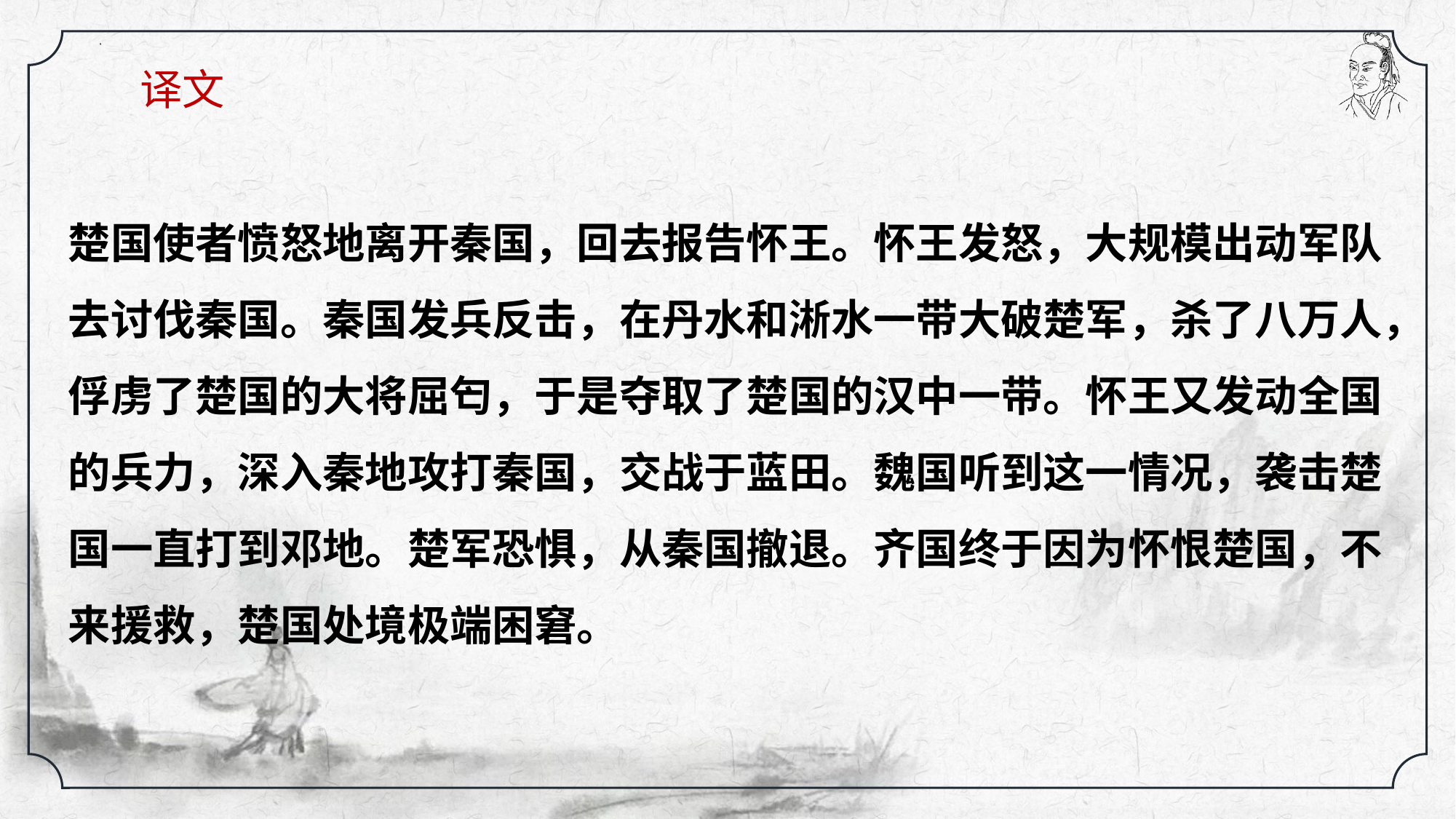

译文
政论文
楚国使者愤怒地离开秦国，回去报告怀王。怀王发怒，大规模出动军队去讨伐秦国。秦国发兵反击，在丹水和淅水一带大破楚军，杀了八万人，俘虏了楚国的大将屈匄，于是夺取了楚国的汉中一带。怀王又发动全国的兵力，深入秦地攻打秦国，交战于蓝田。魏国听到这一情况，袭击楚国一直打到邓地。楚军恐惧，从秦国撤退。齐国终于因为怀恨楚国，不来援救，楚国处境极端困窘。